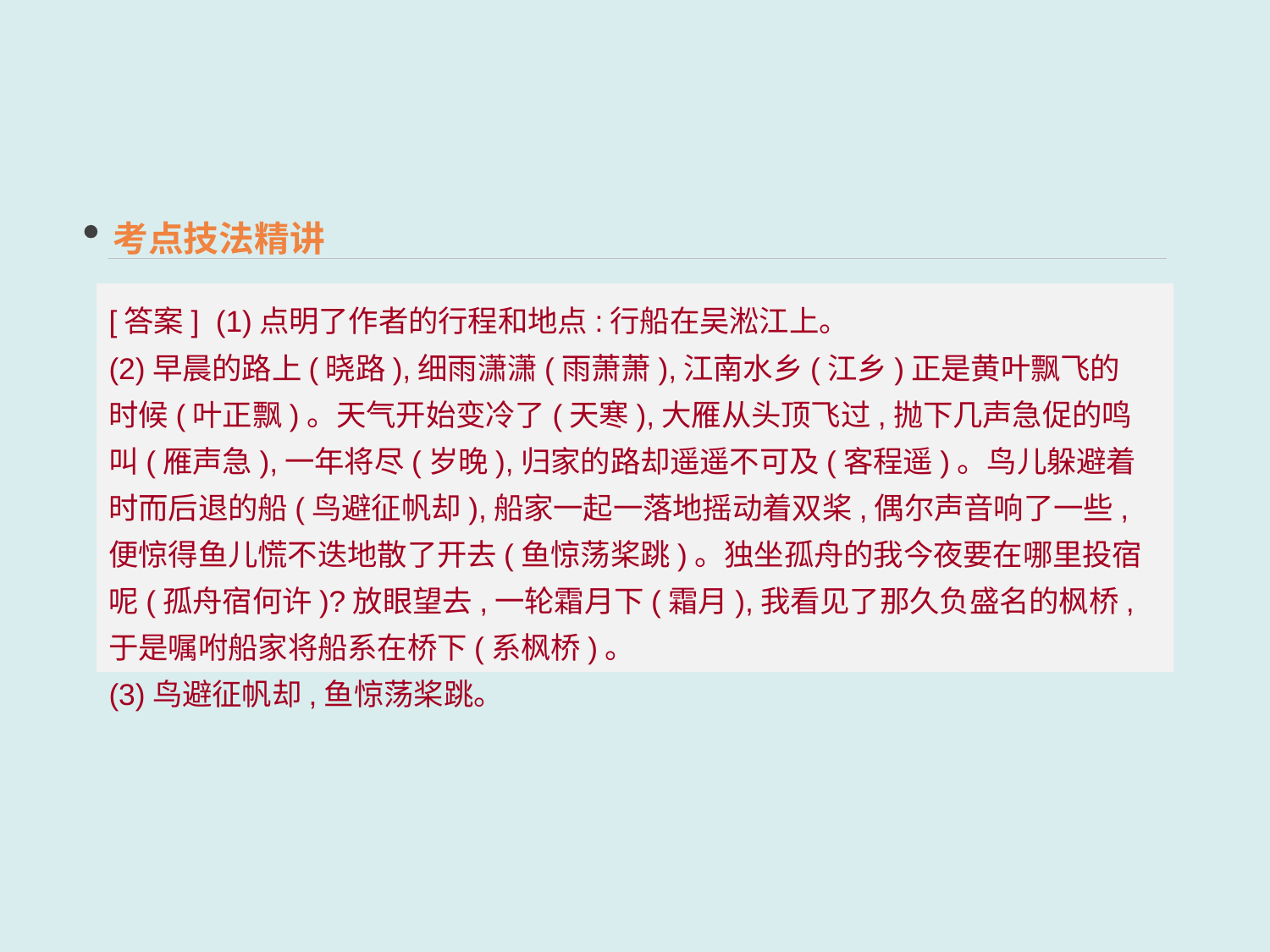

考点技法精讲

[答案]  (1)点明了作者的行程和地点:行船在吴淞江上。
(2)早晨的路上(晓路),细雨潇潇(雨萧萧),江南水乡(江乡)正是黄叶飘飞的时候(叶正飘)。天气开始变冷了(天寒),大雁从头顶飞过,抛下几声急促的鸣叫(雁声急),一年将尽(岁晚),归家的路却遥遥不可及(客程遥)。鸟儿躲避着时而后退的船(鸟避征帆却),船家一起一落地摇动着双桨,偶尔声音响了一些,便惊得鱼儿慌不迭地散了开去(鱼惊荡桨跳)。独坐孤舟的我今夜要在哪里投宿呢(孤舟宿何许)?放眼望去,一轮霜月下(霜月),我看见了那久负盛名的枫桥,于是嘱咐船家将船系在桥下(系枫桥)。
(3)鸟避征帆却,鱼惊荡桨跳。